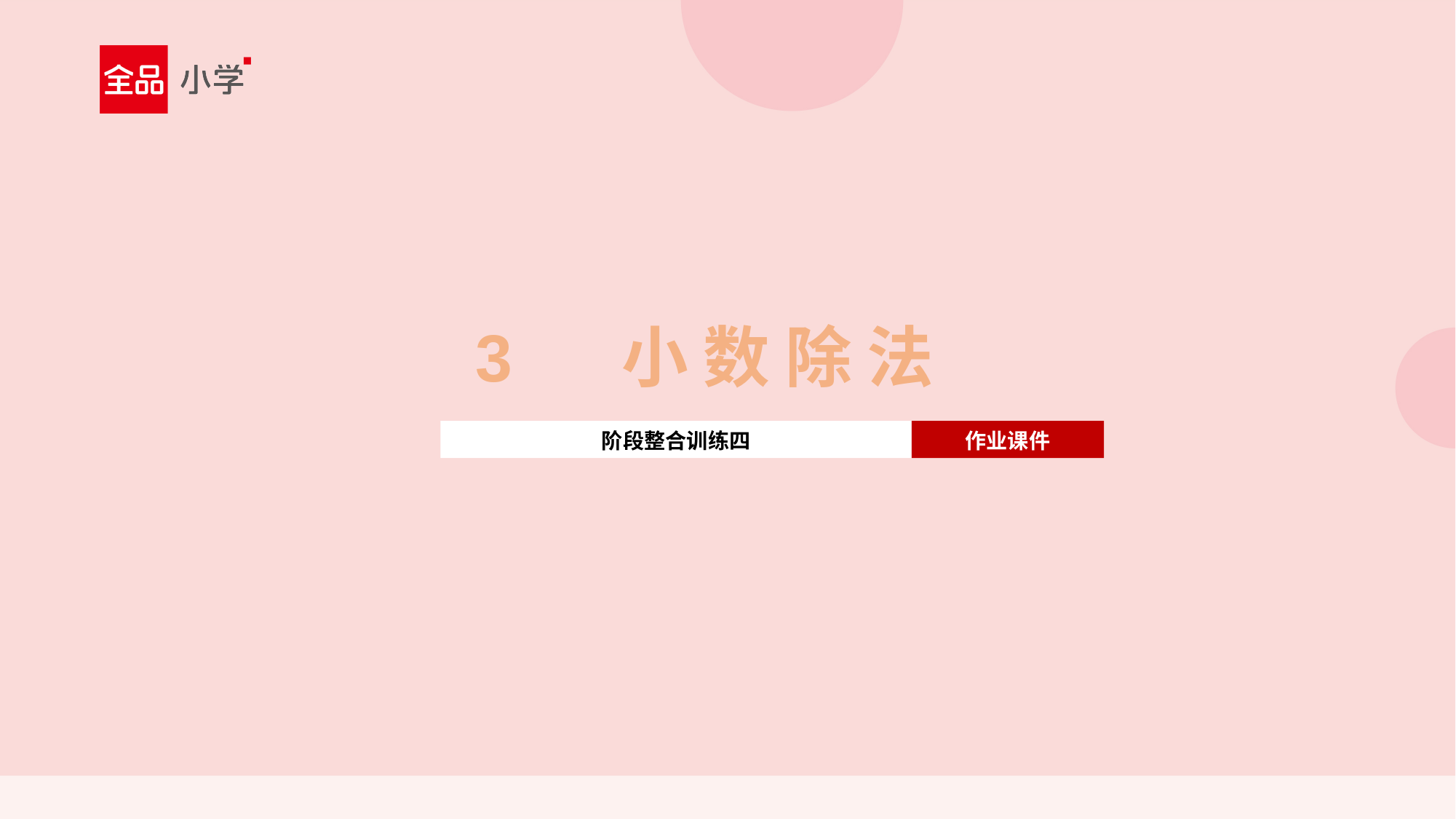

3     小 数 除 法
阶段整合训练四

作业课件